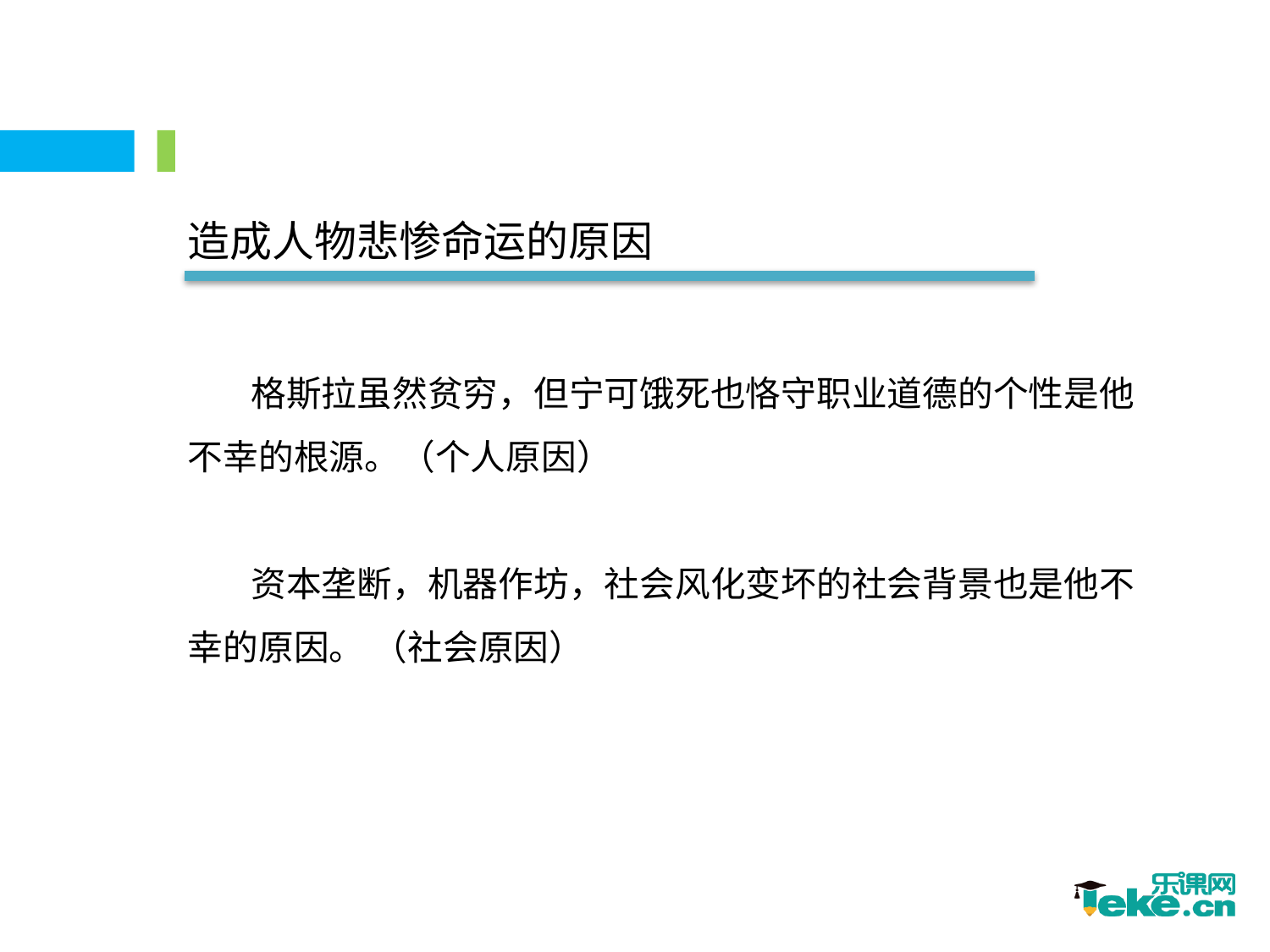

造成人物悲惨命运的原因

       格斯拉虽然贫穷，但宁可饿死也恪守职业道德的个性是他不幸的根源。（个人原因）

       资本垄断，机器作坊，社会风化变坏的社会背景也是他不幸的原因。 （社会原因）